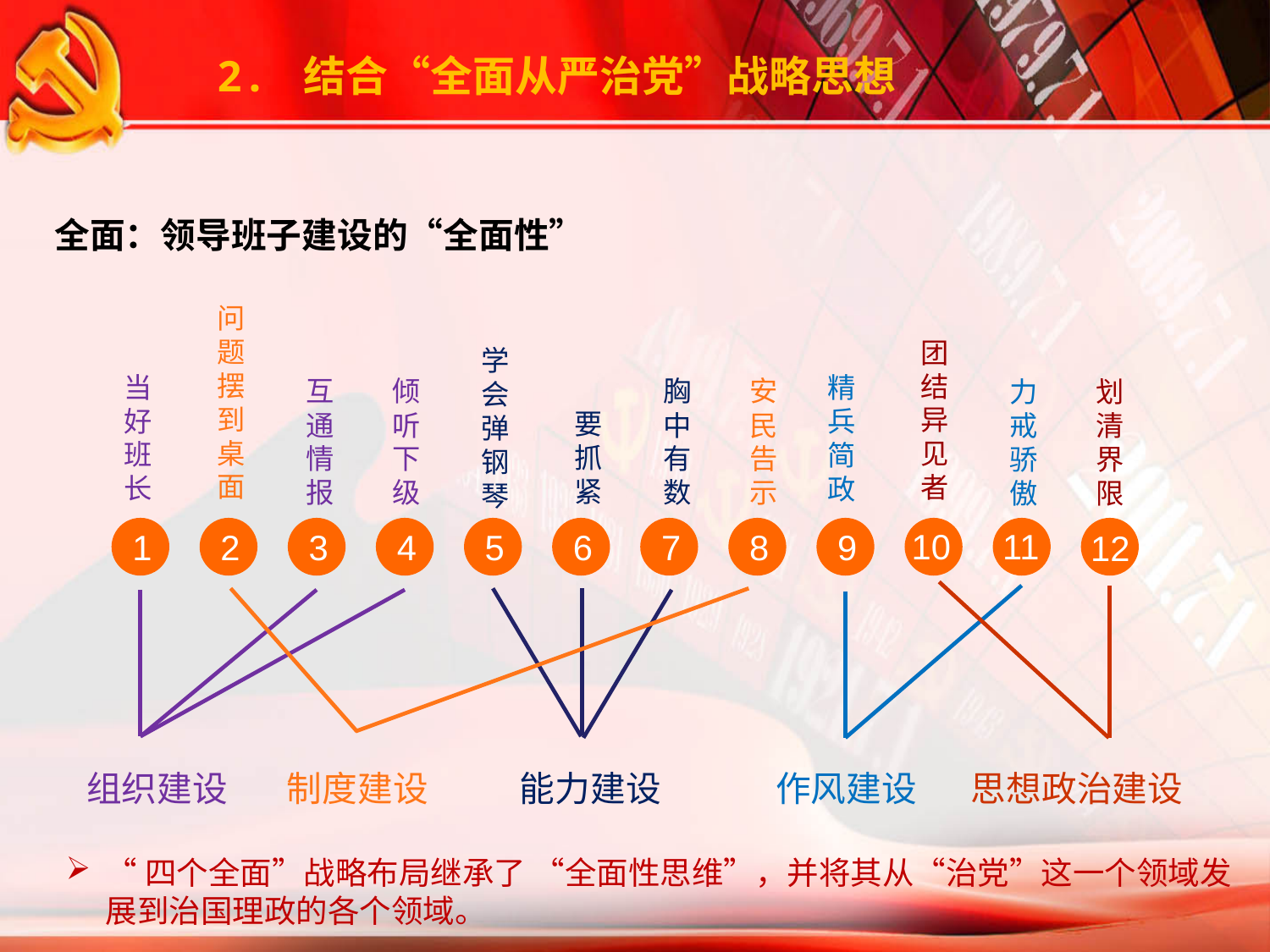

2. 结合“全面从严治党”战略思想
全面：领导班子建设的“全面性”
问题摆到桌面
团结异见者
学会弹钢琴
当好班长
精兵简政
互通情报
倾听下级
胸中有数
安民告示
力戒骄傲
划清界限
要抓紧
1
2
3
4
5
6
7
8
9
10

11

12
组织建设
制度建设
能力建设
作风建设
思想政治建设
“四个全面”战略布局继承了 “全面性思维”，并将其从“治党”这一个领域发展到治国理政的各个领域。